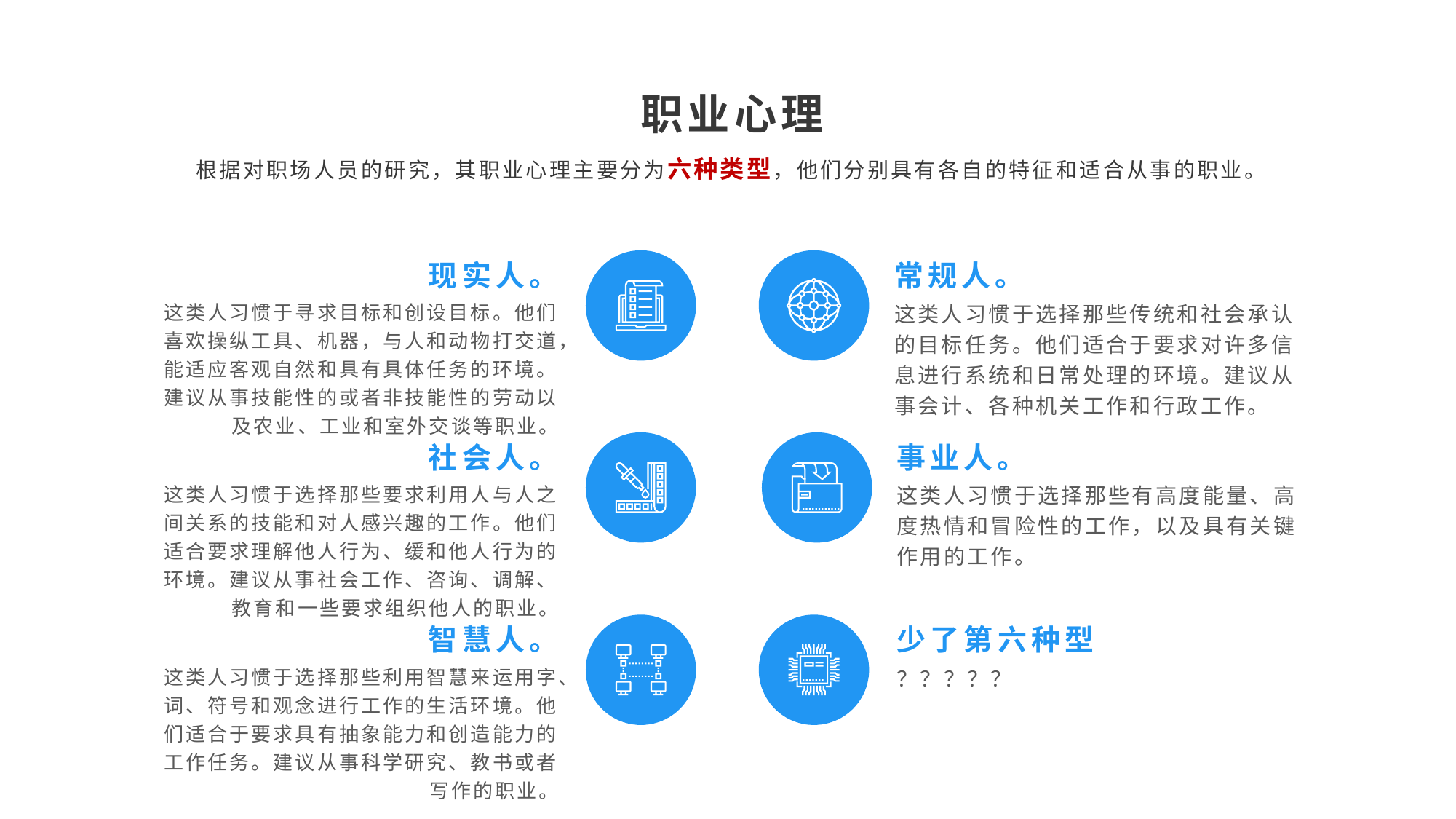

职业心理
根据对职场人员的研究，其职业心理主要分为六种类型，他们分别具有各自的特征和适合从事的职业。
常规人。
现实人。

这类人习惯于寻求目标和创设目标。他们喜欢操纵工具、机器，与人和动物打交道，能适应客观自然和具有具体任务的环境。建议从事技能性的或者非技能性的劳动以及农业、工业和室外交谈等职业。
这类人习惯于选择那些传统和社会承认的目标任务。他们适合于要求对许多信息进行系统和日常处理的环境。建议从事会计、各种机关工作和行政工作。
事业人。
社会人。

这类人习惯于选择那些要求利用人与人之间关系的技能和对人感兴趣的工作。他们适合要求理解他人行为、缓和他人行为的环境。建议从事社会工作、咨询、调解、教育和一些要求组织他人的职业。
这类人习惯于选择那些有高度能量、高度热情和冒险性的工作，以及具有关键作用的工作。
少了第六种型
智慧人。

这类人习惯于选择那些利用智慧来运用字、词、符号和观念进行工作的生活环境。他们适合于要求具有抽象能力和创造能力的工作任务。建议从事科学研究、教书或者写作的职业。
？？？？？